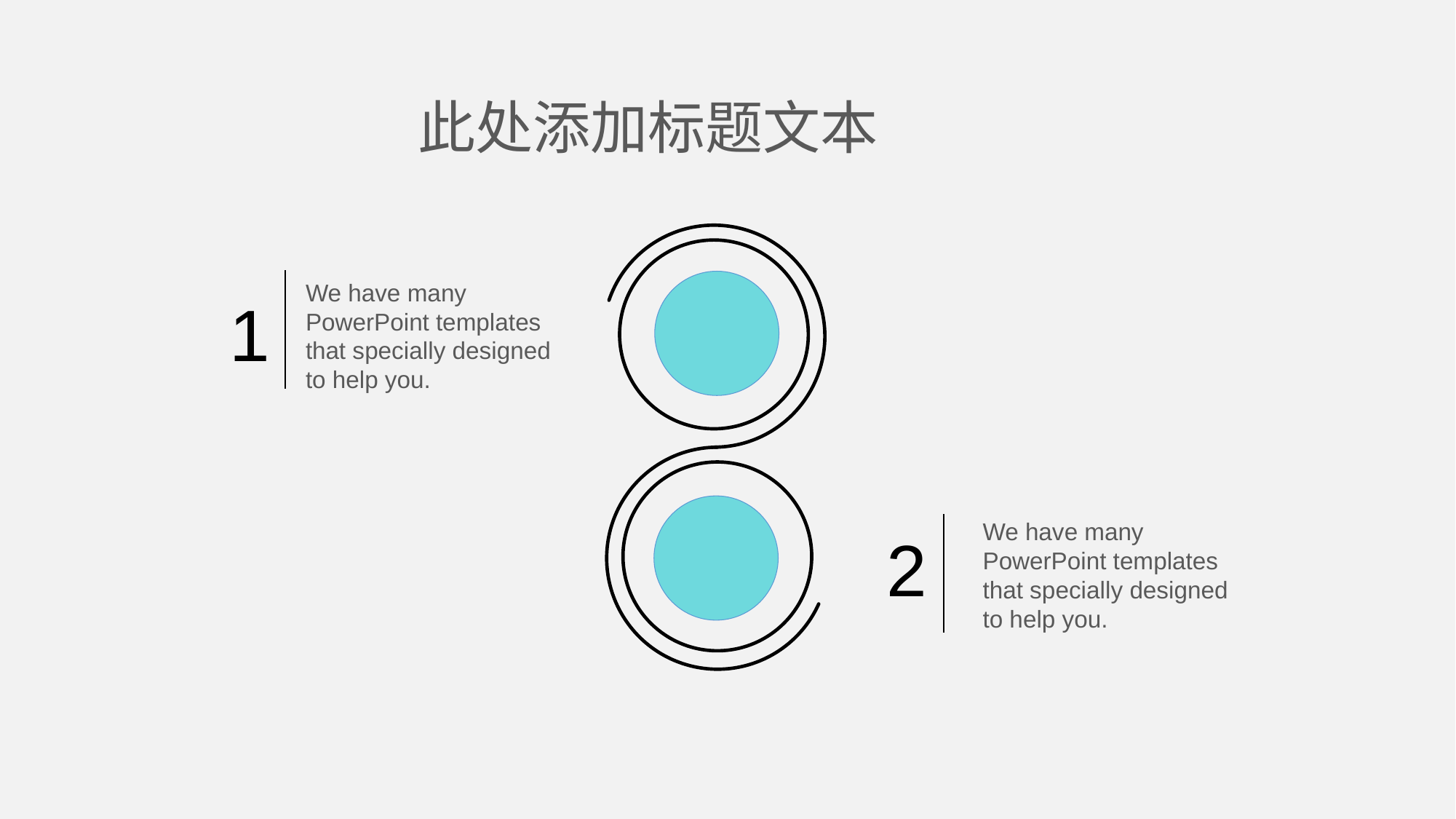

此处添加标题文本

We have many PowerPoint templates that specially designed to help you.
1

We have many PowerPoint templates that specially designed to help you.
2